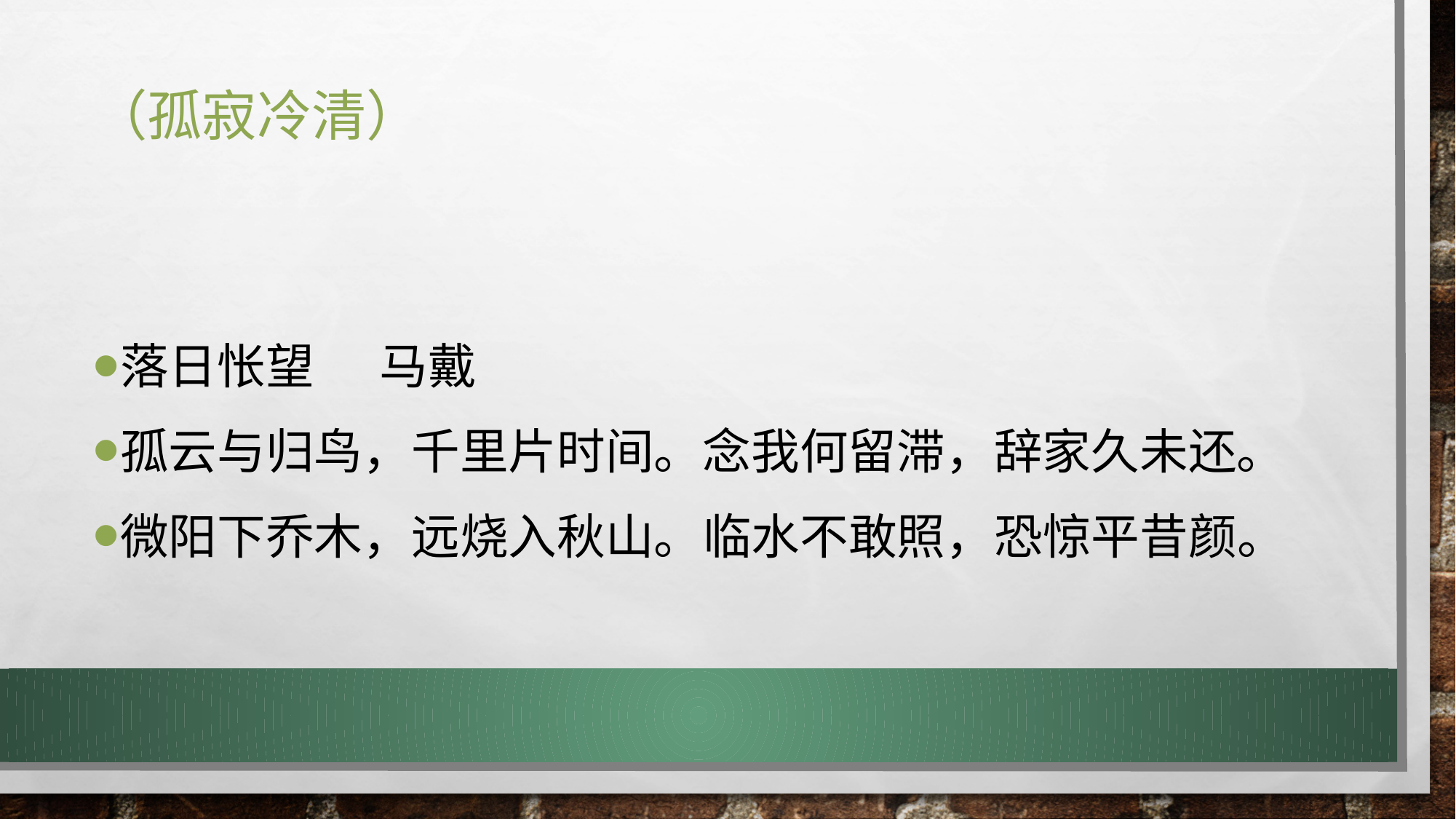

# （孤寂冷清）
落日怅望      马戴
孤云与归鸟，千里片时间。念我何留滞，辞家久未还。
微阳下乔木，远烧入秋山。临水不敢照，恐惊平昔颜。